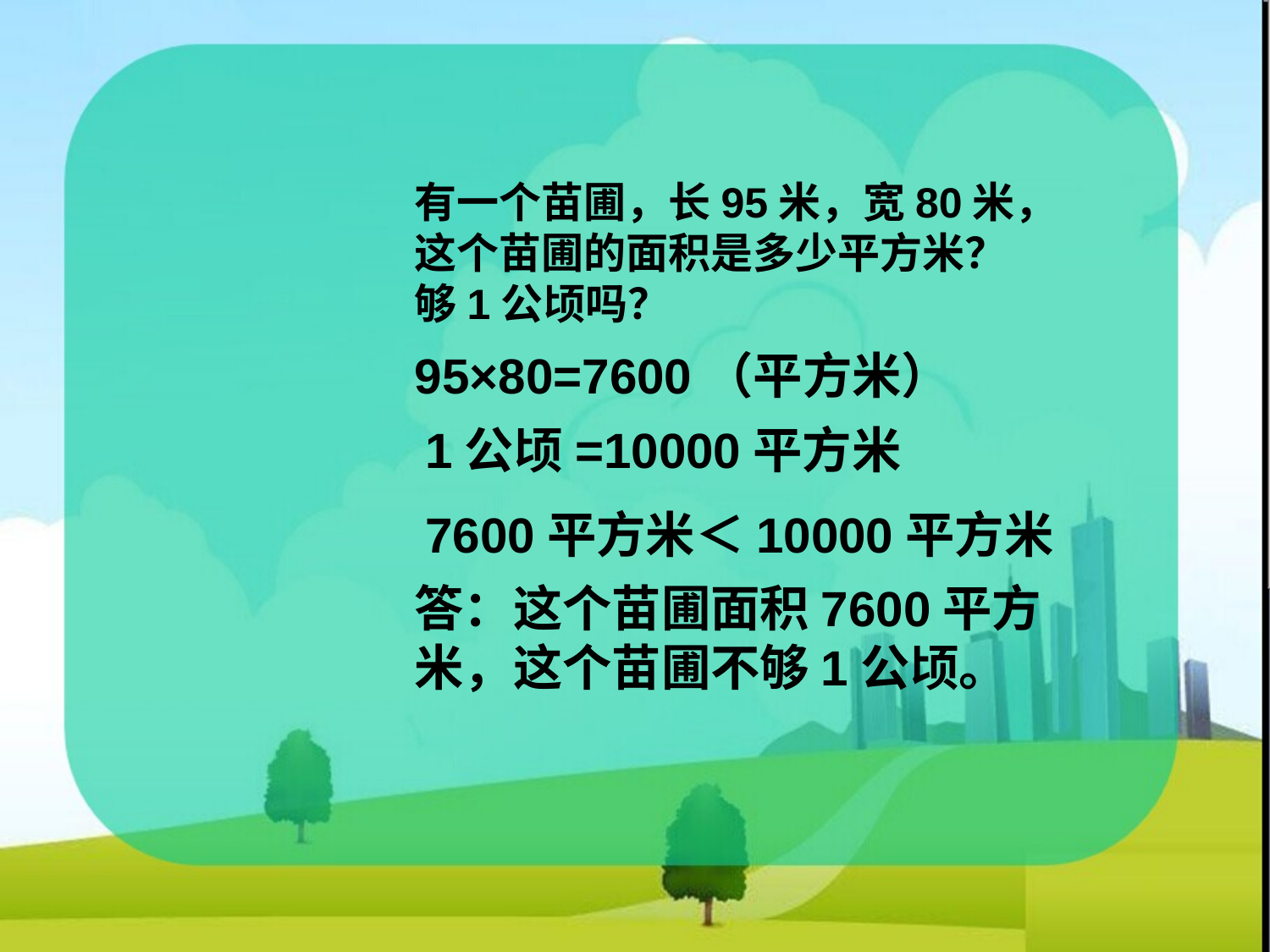

有一个苗圃，长95米，宽80米，这个苗圃的面积是多少平方米？够1公顷吗？

95×80=7600（平方米）
1公顷=10000平方米
7600平方米＜10000平方米
答：这个苗圃面积7600平方米，这个苗圃不够1公顷。